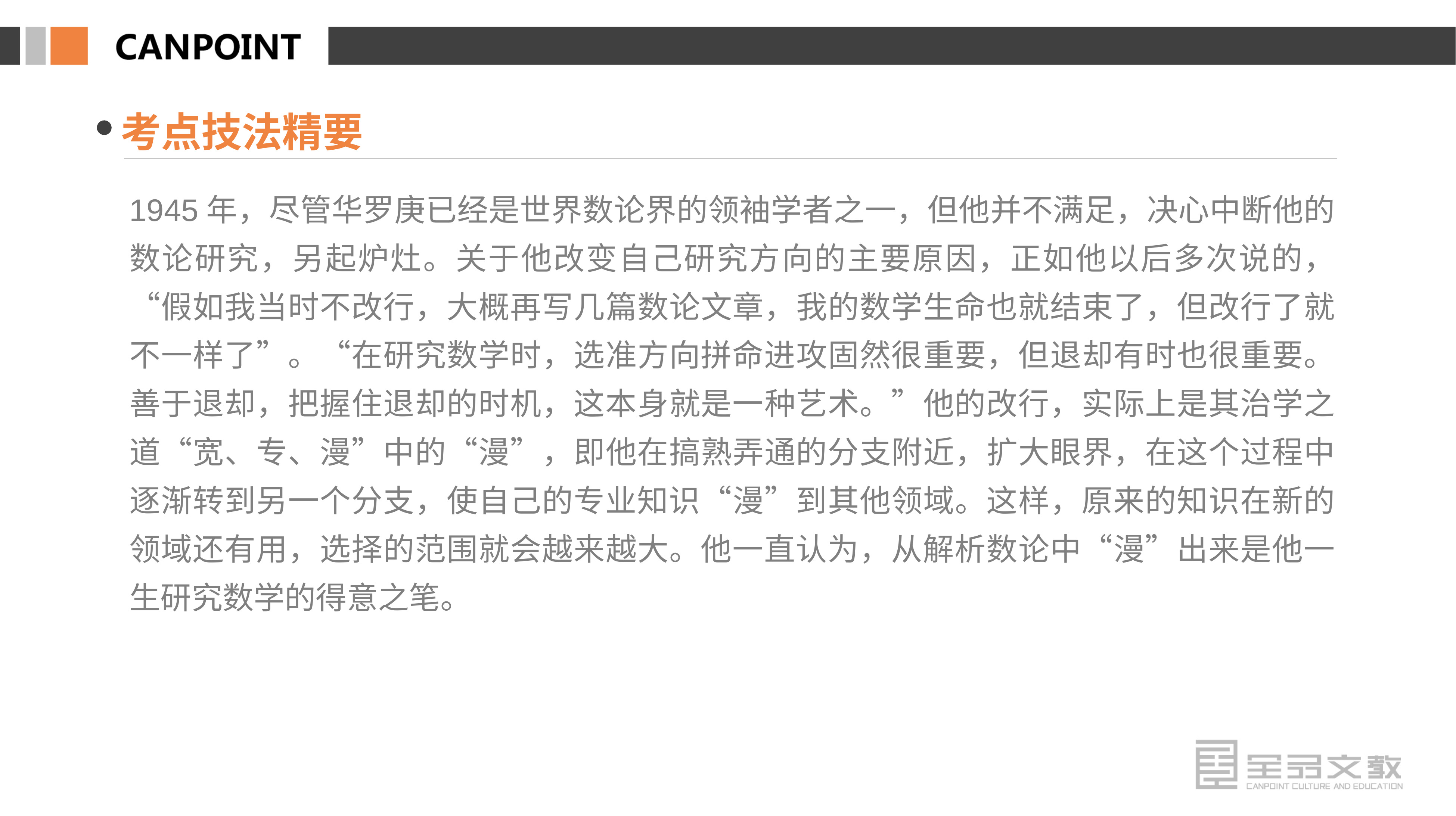

考点技法精要

1945年，尽管华罗庚已经是世界数论界的领袖学者之一，但他并不满足，决心中断他的数论研究，另起炉灶。关于他改变自己研究方向的主要原因，正如他以后多次说的，“假如我当时不改行，大概再写几篇数论文章，我的数学生命也就结束了，但改行了就不一样了”。“在研究数学时，选准方向拼命进攻固然很重要，但退却有时也很重要。善于退却，把握住退却的时机，这本身就是一种艺术。”他的改行，实际上是其治学之道“宽、专、漫”中的“漫”，即他在搞熟弄通的分支附近，扩大眼界，在这个过程中逐渐转到另一个分支，使自己的专业知识“漫”到其他领域。这样，原来的知识在新的领域还有用，选择的范围就会越来越大。他一直认为，从解析数论中“漫”出来是他一生研究数学的得意之笔。